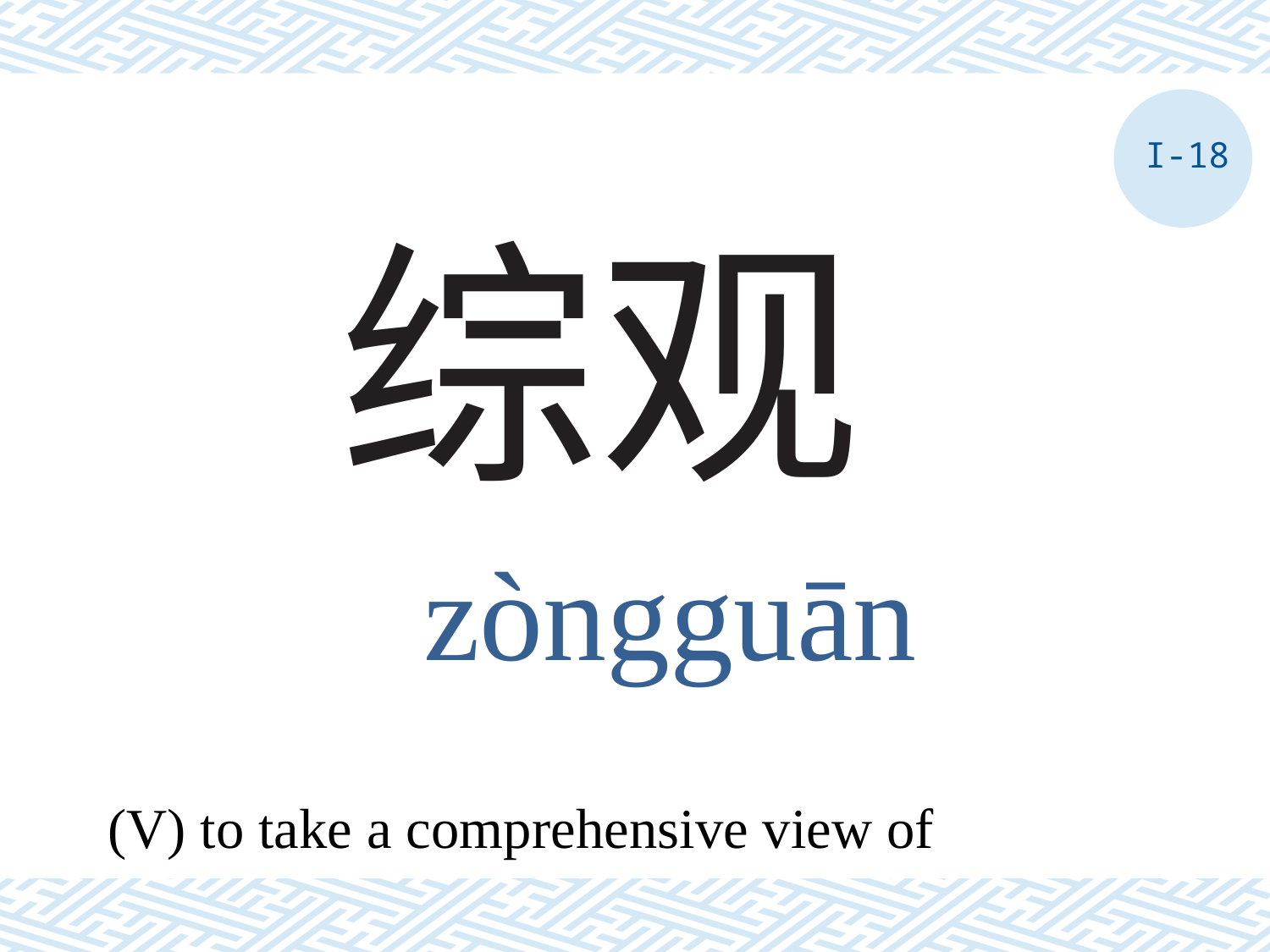

I-18

# 综观
zòngguān
(V) to take a comprehensive view of